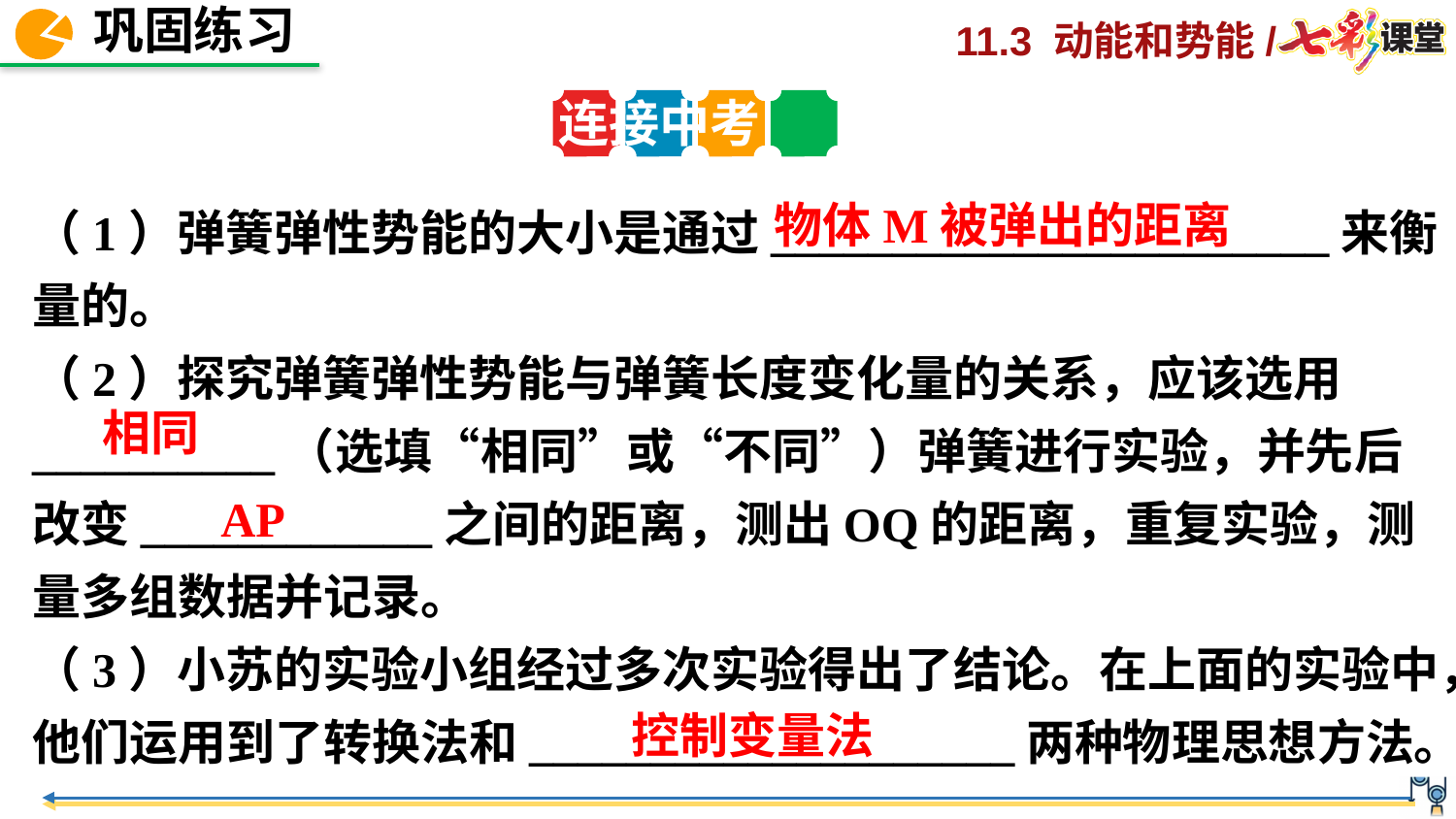

连接中考

（1）弹簧弹性势能的大小是通过_______________________来衡量的。
（2）探究弹簧弹性势能与弹簧长度变化量的关系，应该选用__________（选填“相同”或“不同”）弹簧进行实验，并先后改变____________之间的距离，测出OQ的距离，重复实验，测量多组数据并记录。
（3）小苏的实验小组经过多次实验得出了结论。在上面的实验中，他们运用到了转换法和____________________两种物理思想方法。
物体M被弹出的距离
相同
AP
控制变量法